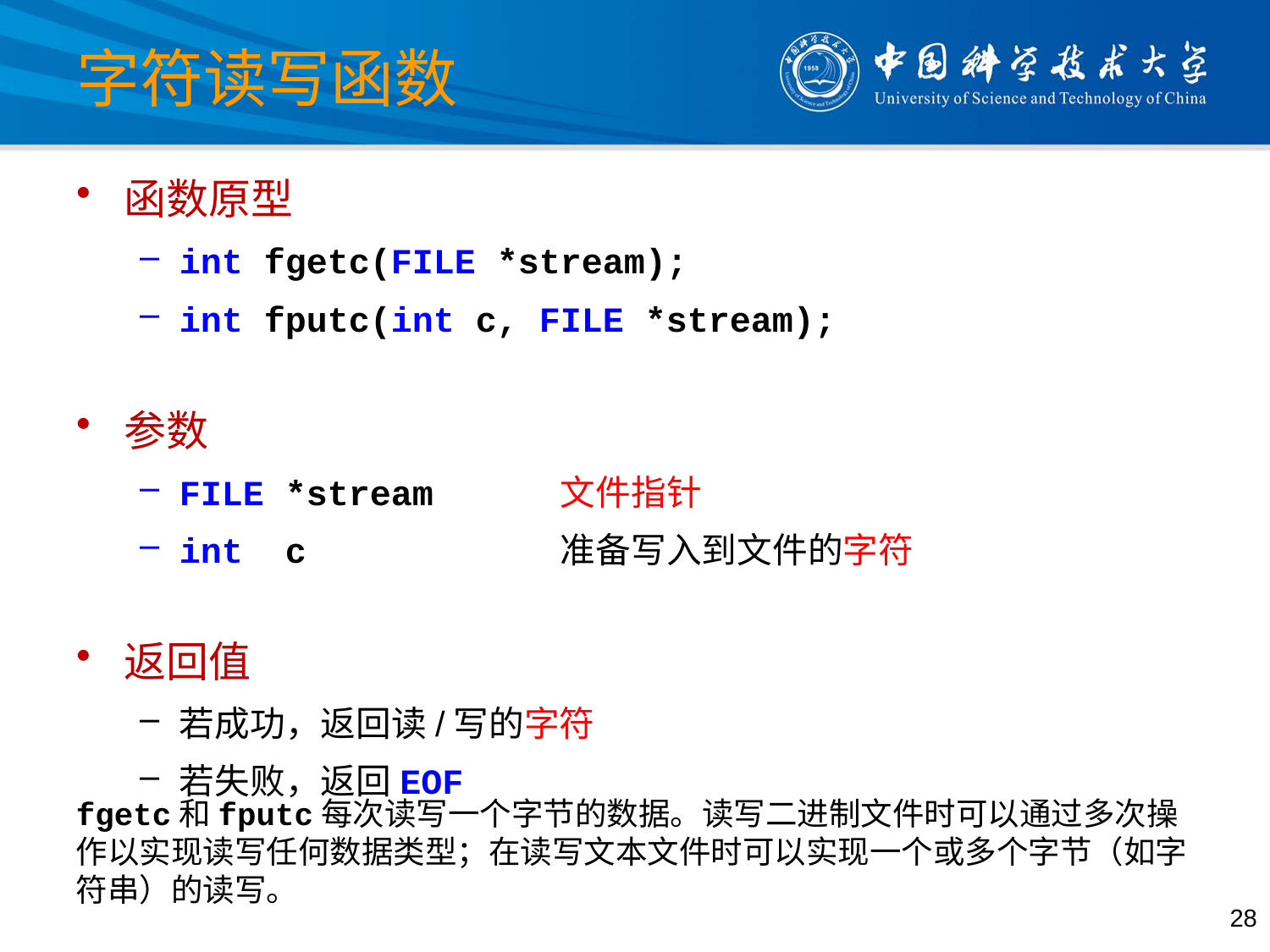

# 字符读写函数
函数原型
int fgetc(FILE *stream);
int fputc(int c, FILE *stream);

参数
FILE *stream	文件指针
int  c		准备写入到文件的字符

返回值
若成功，返回读/写的字符
若失败，返回EOF
fgetc和fputc每次读写一个字节的数据。读写二进制文件时可以通过多次操作以实现读写任何数据类型；在读写文本文件时可以实现一个或多个字节（如字符串）的读写。
28